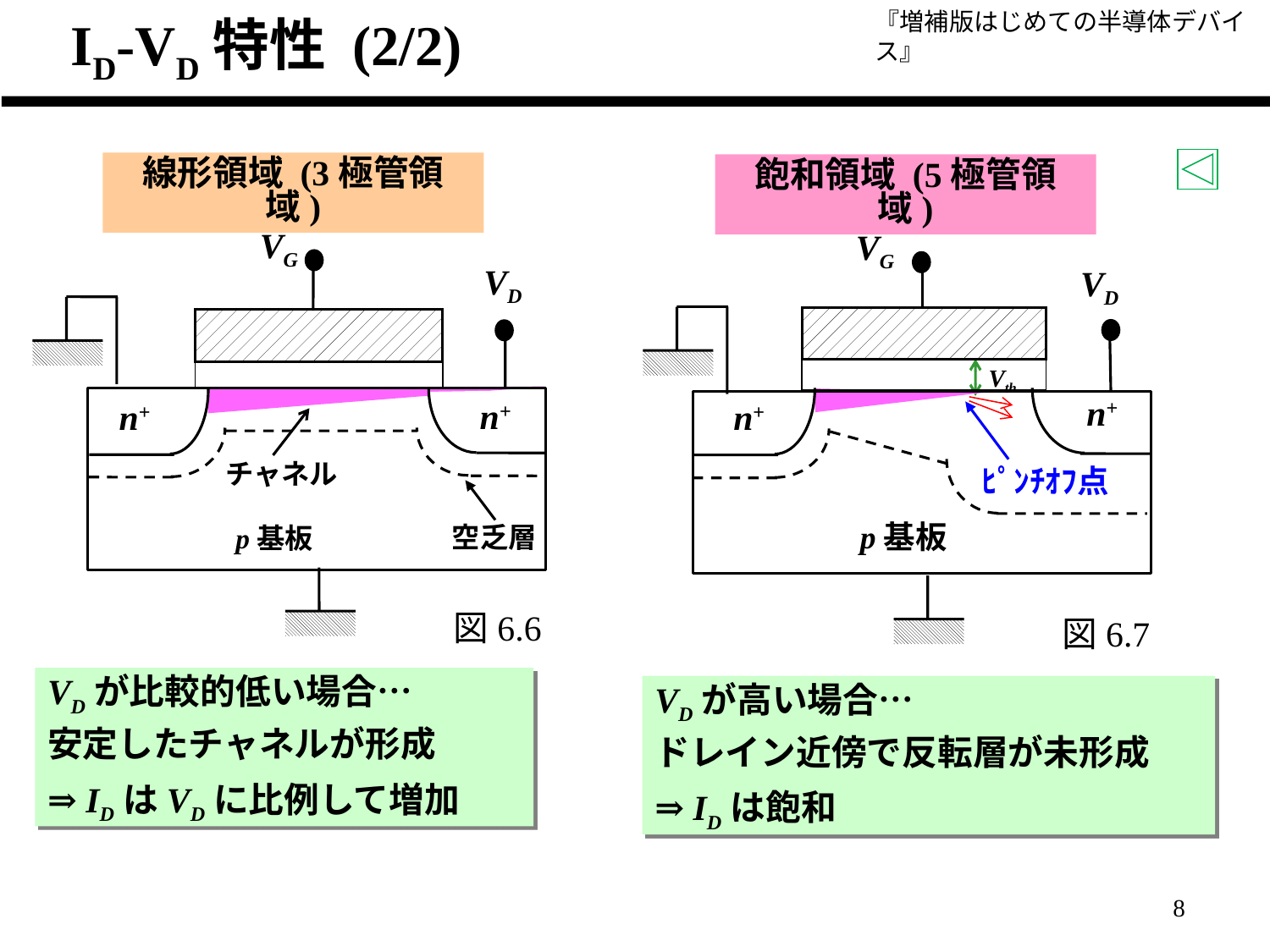

ID-VD特性 (2/2)

線形領域 (3極管領域)
飽和領域 (5極管領域)
VG

VD

n+

n+

チャネル

p基板
空乏層

VG

VD

n+

n+

p基板

図6.7

Vth

ﾋﾟﾝﾁｵﾌ点
図6.6
VDが比較的低い場合…
安定したチャネルが形成
⇒ IDはVDに比例して増加
VDが高い場合…
ドレイン近傍で反転層が未形成
⇒ IDは飽和